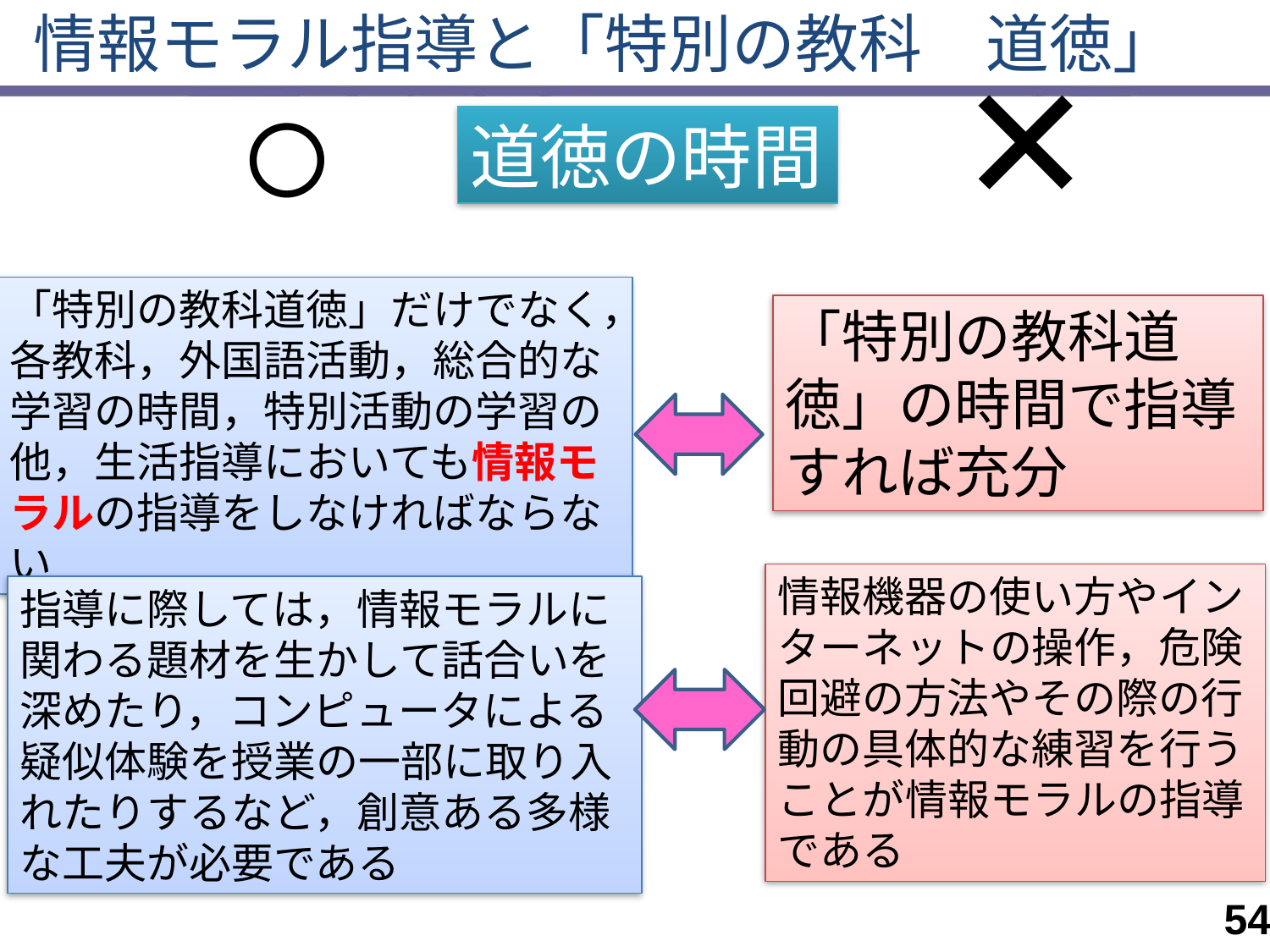

情報モラル指導と「特別の教科　道徳」
×
○
道徳の時間
「特別の教科道徳」だけでなく，各教科，外国語活動，総合的な学習の時間，特別活動の学習の他，生活指導においても情報モラルの指導をしなければならない
「特別の教科道徳」の時間で指導すれば充分

情報機器の使い方やインターネットの操作，危険回避の方法やその際の行動の具体的な練習を行うことが情報モラルの指導である
指導に際しては，情報モラルに関わる題材を生かして話合いを深めたり，コンピュータによる疑似体験を授業の一部に取り入れたりするなど，創意ある多様な工夫が必要である

54